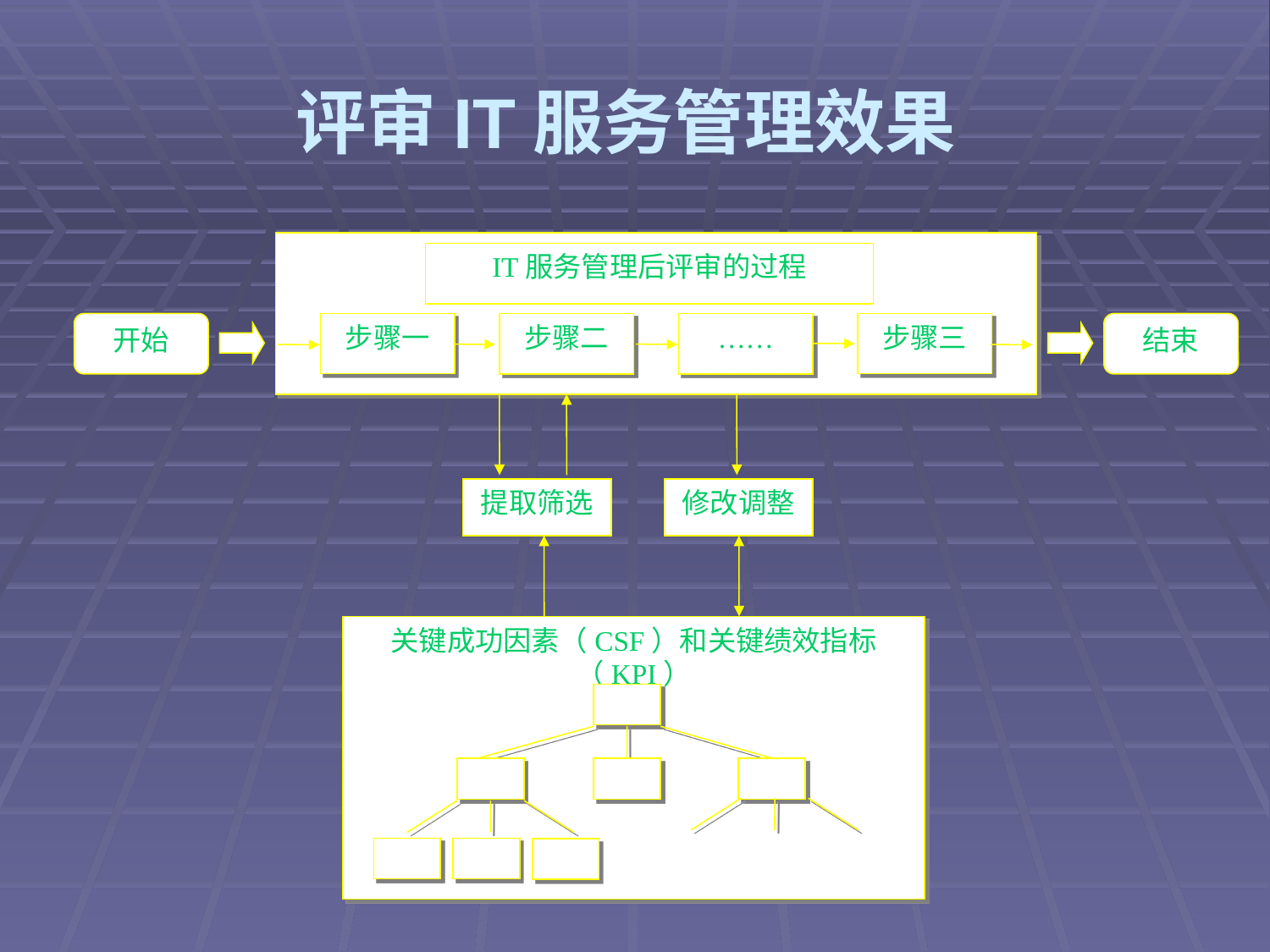

# 评审IT服务管理效果

IT服务管理后评审的过程
开始

步骤一
步骤二
……
步骤三
结束

提取筛选
修改调整

关键成功因素（CSF）和关键绩效指标（KPI）